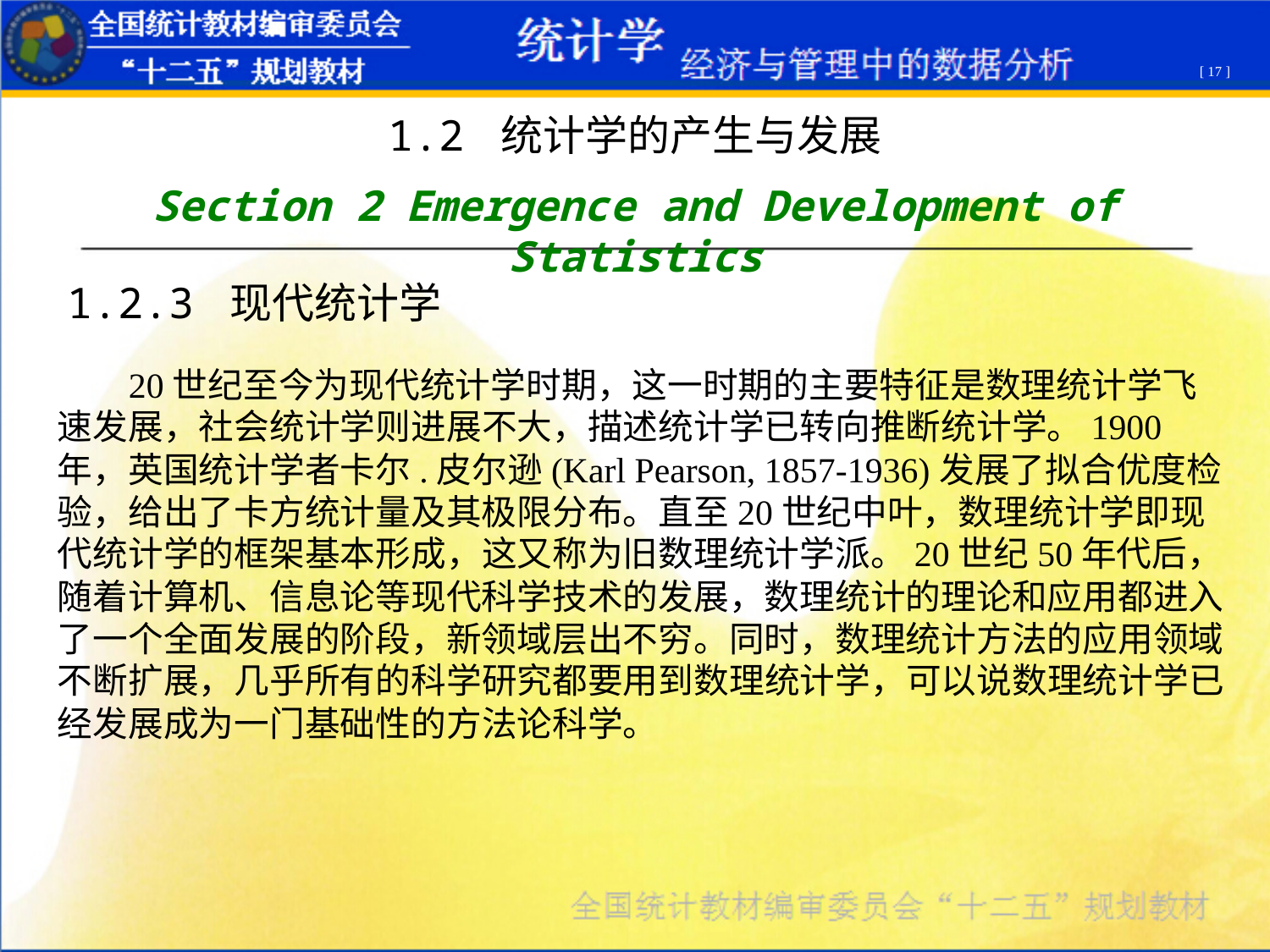

[ 17 ]
1.2 统计学的产生与发展
Section 2 Emergence and Development of Statistics
1.2.3 现代统计学
        20世纪至今为现代统计学时期，这一时期的主要特征是数理统计学飞速发展，社会统计学则进展不大，描述统计学已转向推断统计学。1900年，英国统计学者卡尔.皮尔逊(Karl Pearson, 1857-1936)发展了拟合优度检验，给出了卡方统计量及其极限分布。直至20世纪中叶，数理统计学即现代统计学的框架基本形成，这又称为旧数理统计学派。20世纪50年代后，随着计算机、信息论等现代科学技术的发展，数理统计的理论和应用都进入了一个全面发展的阶段，新领域层出不穷。同时，数理统计方法的应用领域不断扩展，几乎所有的科学研究都要用到数理统计学，可以说数理统计学已经发展成为一门基础性的方法论科学。